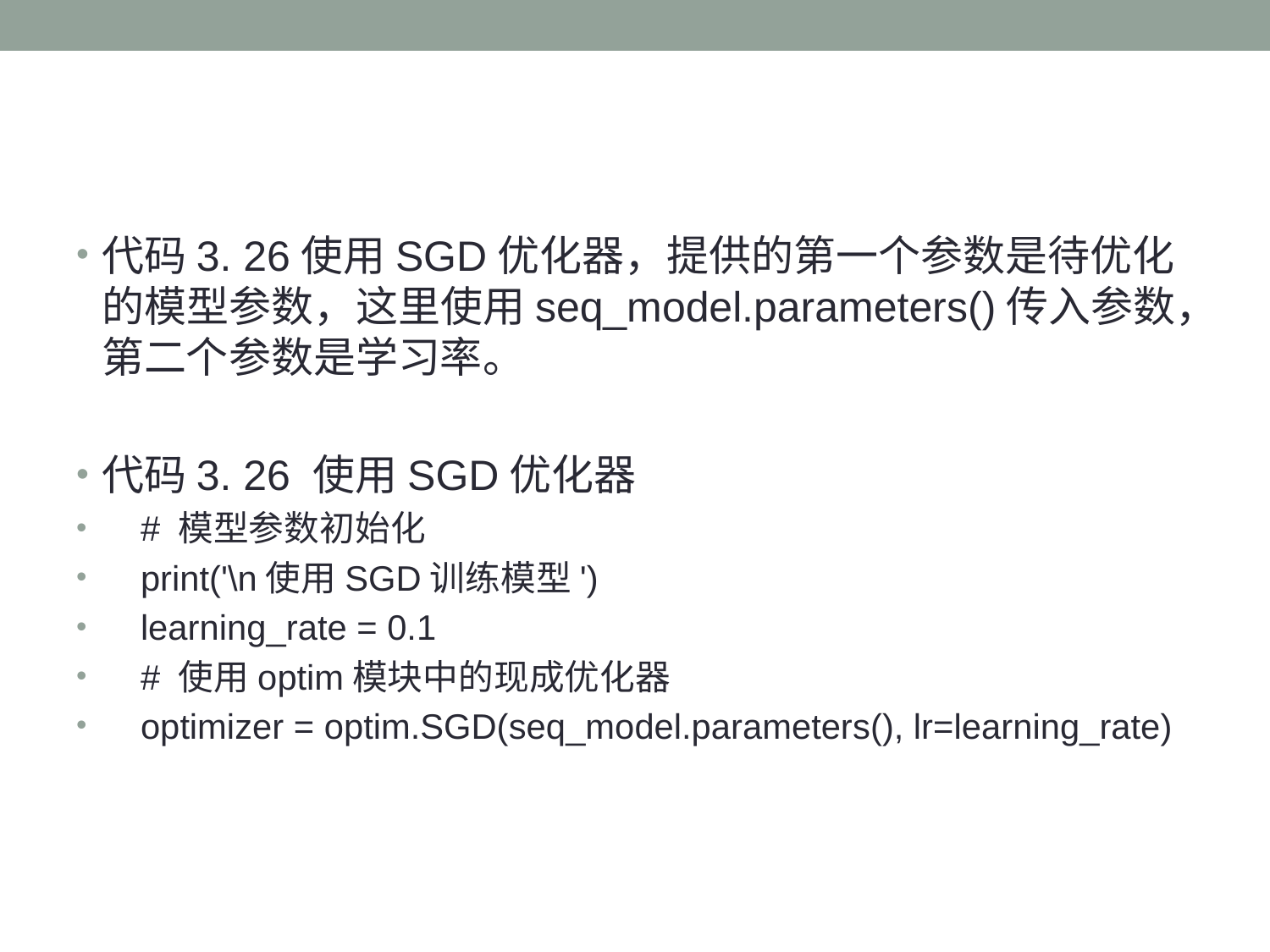

代码3. 26使用SGD优化器，提供的第一个参数是待优化的模型参数，这里使用seq_model.parameters()传入参数，第二个参数是学习率。

代码3. 26 使用SGD优化器
    # 模型参数初始化
    print('\n使用SGD训练模型')
    learning_rate = 0.1
    # 使用optim模块中的现成优化器
    optimizer = optim.SGD(seq_model.parameters(), lr=learning_rate)